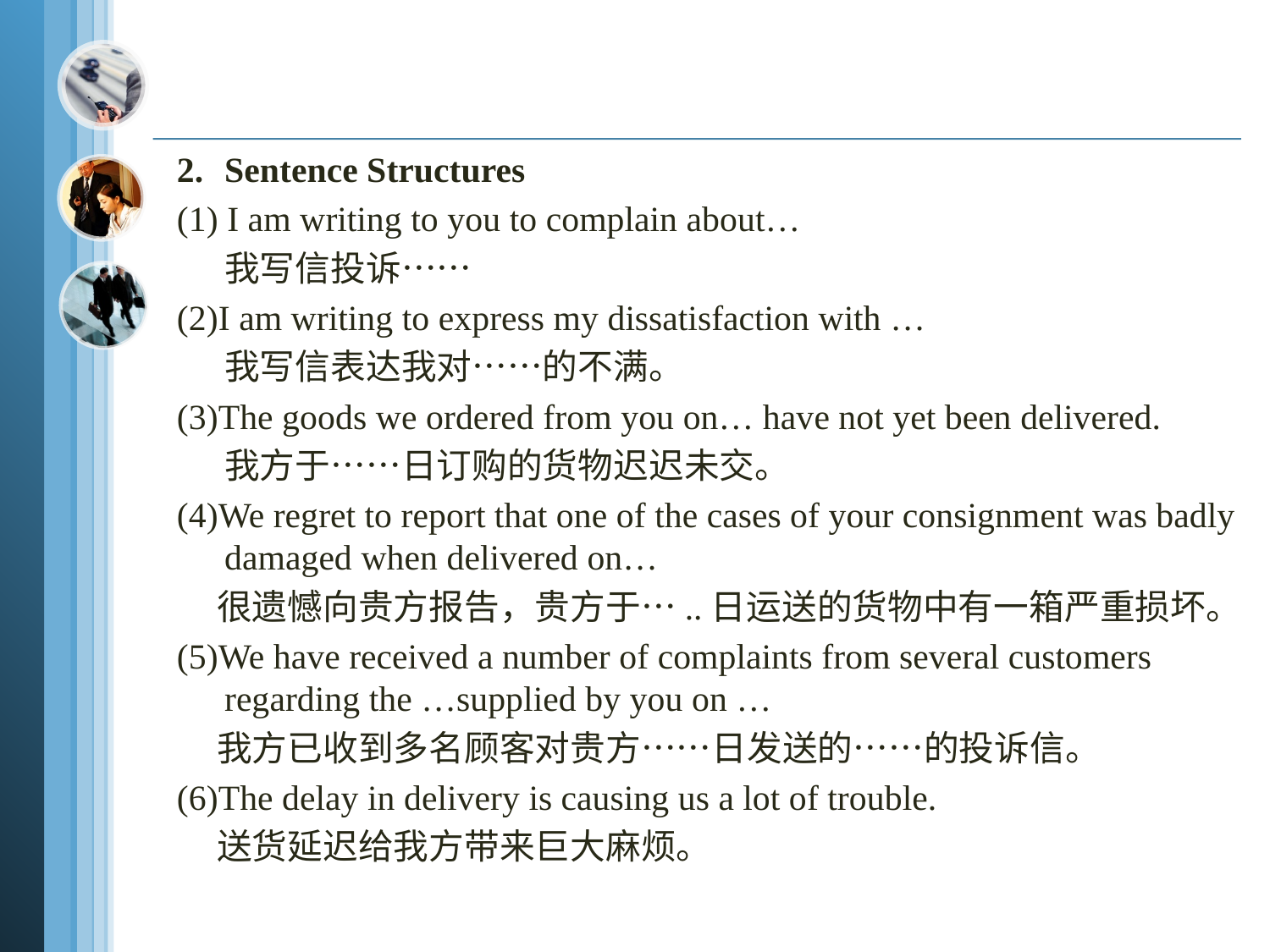

2.	Sentence Structures
(1) I am writing to you to complain about…
     我写信投诉……
(2)I am writing to express my dissatisfaction with …
     我写信表达我对……的不满。
(3)The goods we ordered from you on… have not yet been delivered.
     我方于……日订购的货物迟迟未交。
(4)We regret to report that one of the cases of your consignment was badly damaged when delivered on…
    很遗憾向贵方报告，贵方于…..日运送的货物中有一箱严重损坏。
(5)We have received a number of complaints from several customers regarding the …supplied by you on …
    我方已收到多名顾客对贵方……日发送的……的投诉信。
(6)The delay in delivery is causing us a lot of trouble.
    送货延迟给我方带来巨大麻烦。